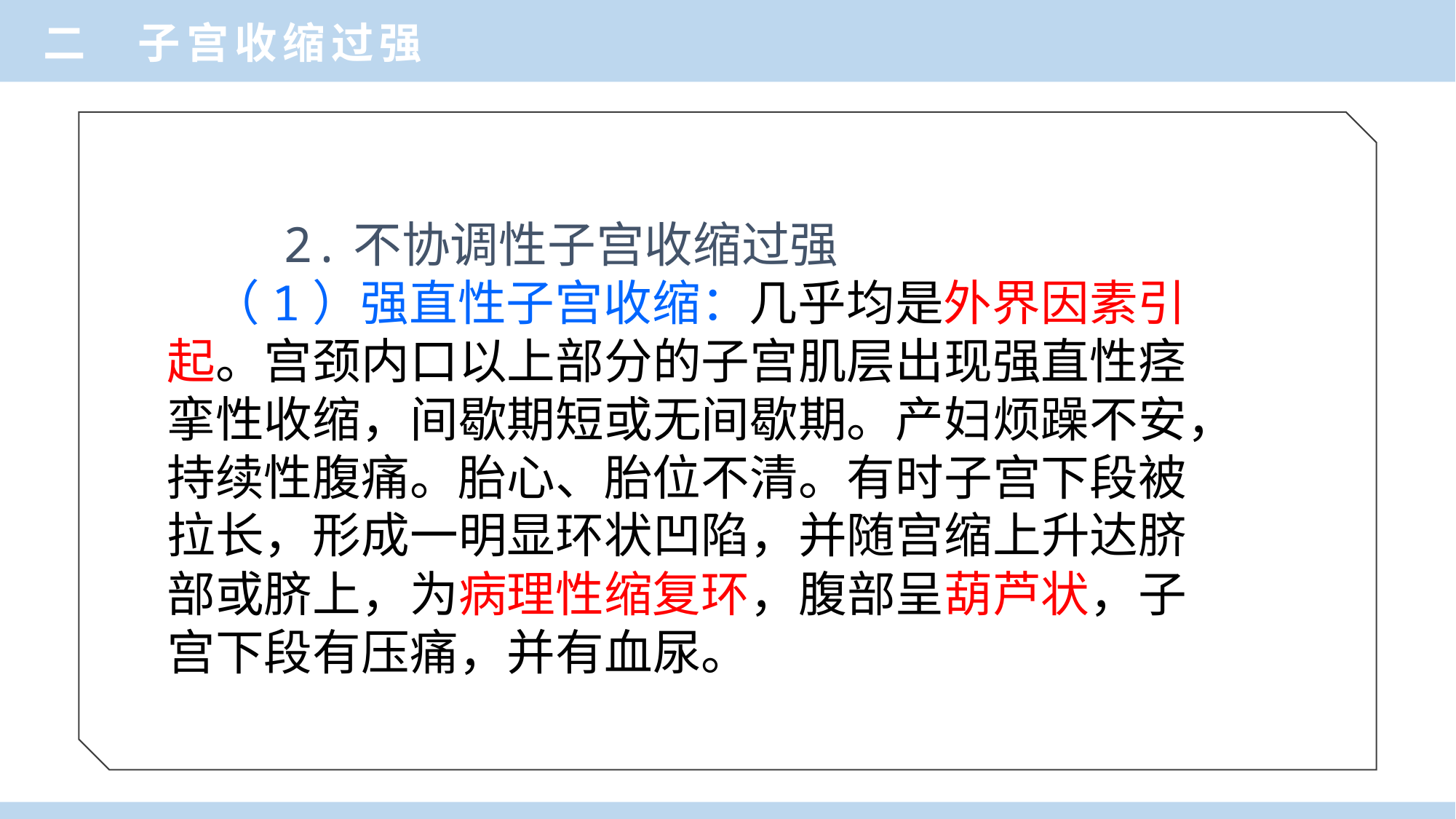

二   子宫收缩过强

    2.不协调性子宫收缩过强
   （1）强直性子宫收缩：几乎均是外界因素引
起。宫颈内口以上部分的子宫肌层出现强直性痉
挛性收缩，间歇期短或无间歇期。产妇烦躁不安，
持续性腹痛。胎心、胎位不清。有时子宫下段被
拉长，形成一明显环状凹陷，并随宫缩上升达脐
部或脐上，为病理性缩复环，腹部呈葫芦状，子
宫下段有压痛，并有血尿。